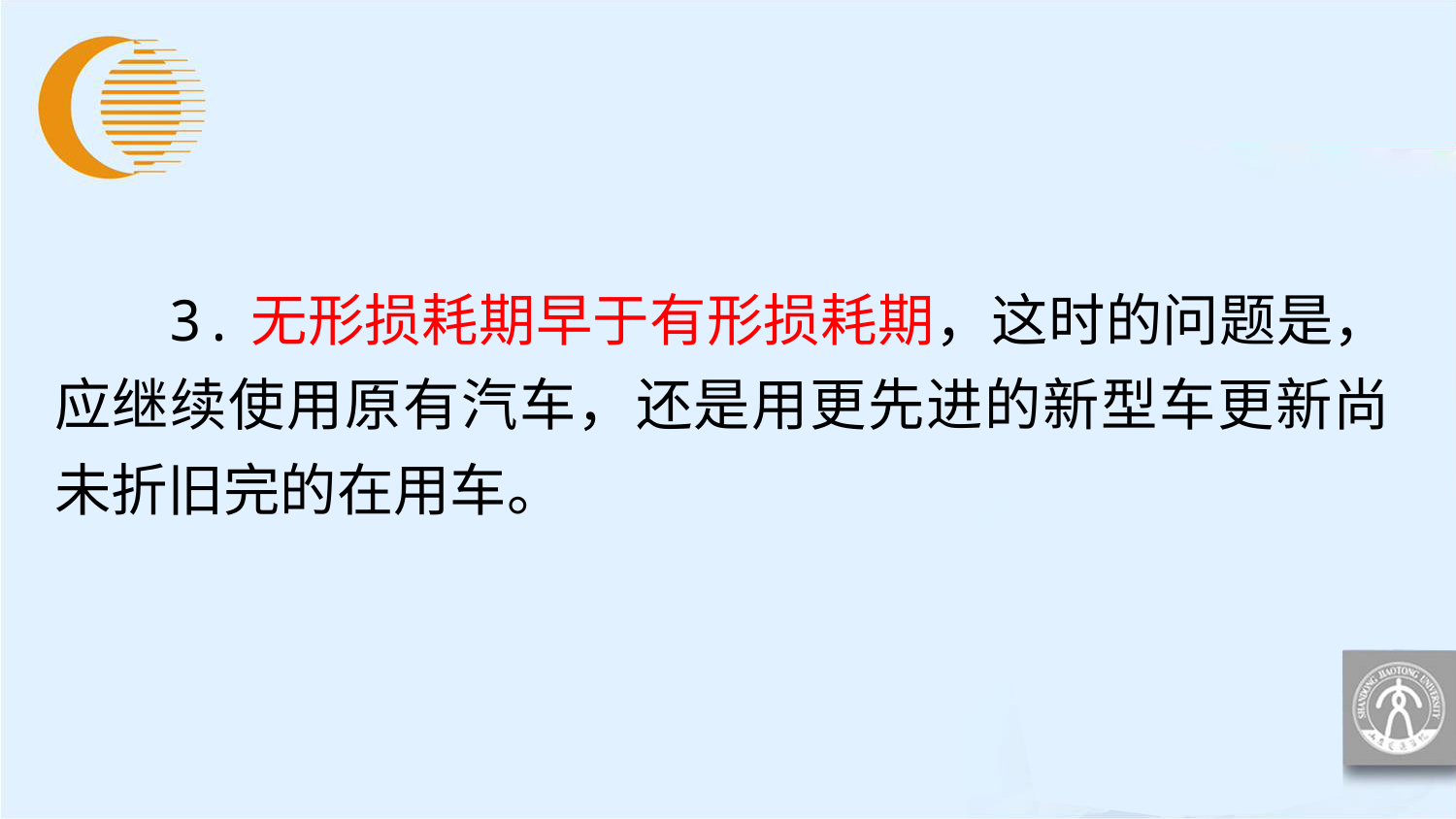

3.无形损耗期早于有形损耗期，这时的问题是，应继续使用原有汽车，还是用更先进的新型车更新尚未折旧完的在用车。